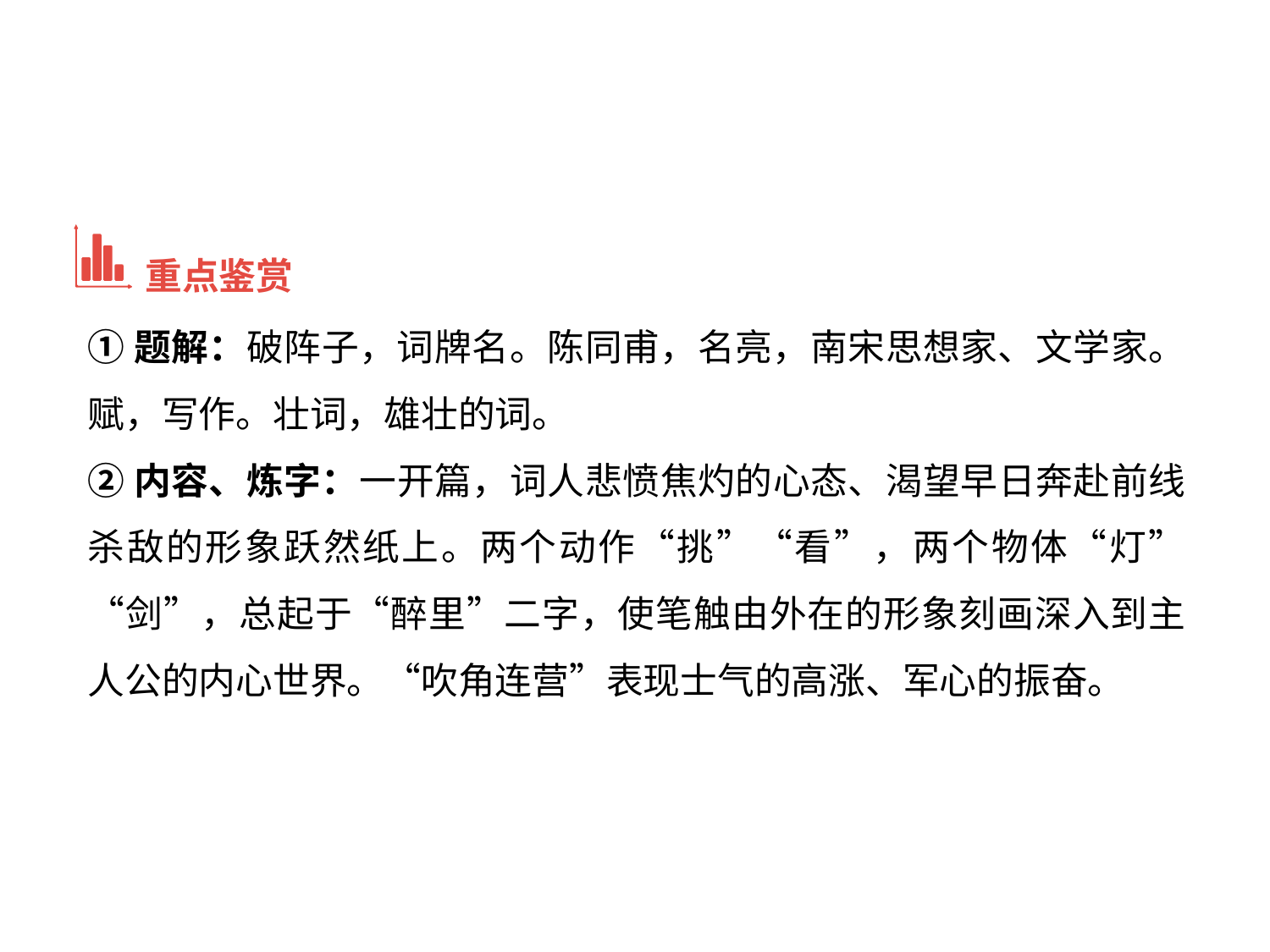

重点鉴赏
①题解：破阵子，词牌名。陈同甫，名亮，南宋思想家、文学家。赋，写作。壮词，雄壮的词。
②内容、炼字：一开篇，词人悲愤焦灼的心态、渴望早日奔赴前线杀敌的形象跃然纸上。两个动作“挑”“看”，两个物体“灯”“剑”，总起于“醉里”二字，使笔触由外在的形象刻画深入到主人公的内心世界。“吹角连营”表现士气的高涨、军心的振奋。